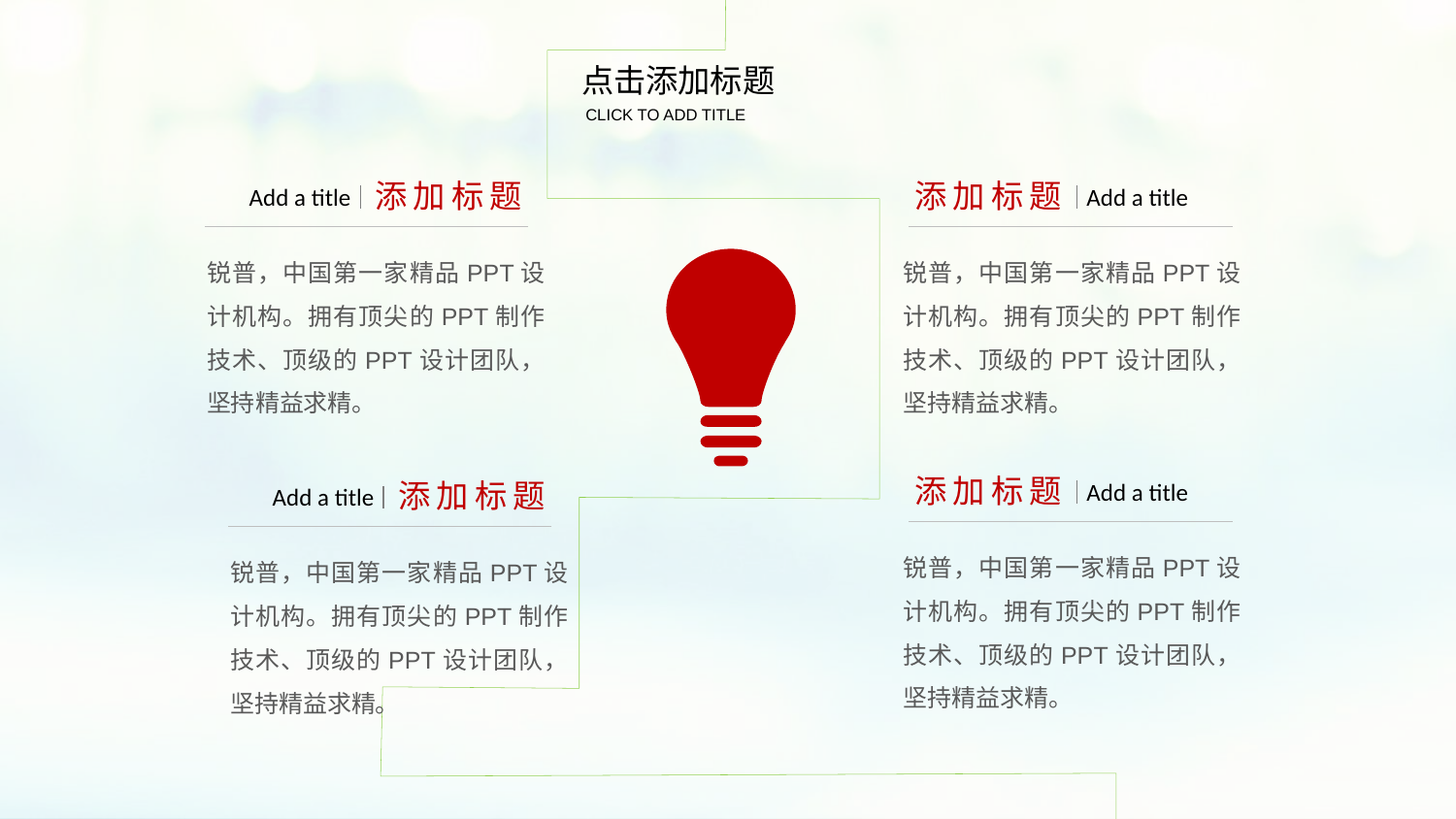

点击添加标题
CLICK TO ADD TITLE
添加标题
Add a title
添加标题
Add a title

锐普，中国第一家精品PPT设计机构。拥有顶尖的PPT制作技术、顶级的PPT设计团队，坚持精益求精。
锐普，中国第一家精品PPT设计机构。拥有顶尖的PPT制作技术、顶级的PPT设计团队，坚持精益求精。

添加标题
Add a title
添加标题
Add a title

锐普，中国第一家精品PPT设计机构。拥有顶尖的PPT制作技术、顶级的PPT设计团队，坚持精益求精。
锐普，中国第一家精品PPT设计机构。拥有顶尖的PPT制作技术、顶级的PPT设计团队，坚持精益求精。